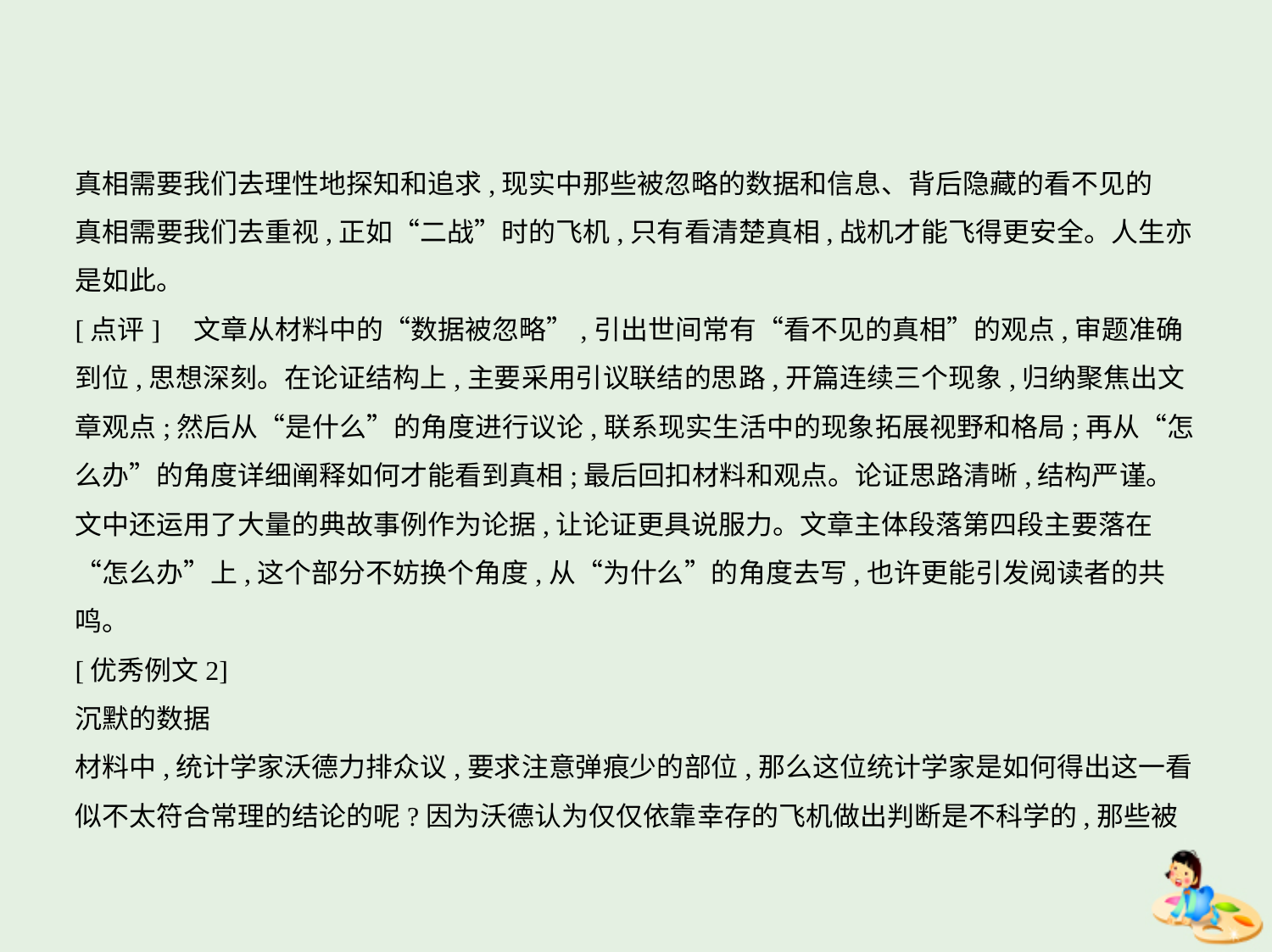

真相需要我们去理性地探知和追求,现实中那些被忽略的数据和信息、背后隐藏的看不见的
真相需要我们去重视,正如“二战”时的飞机,只有看清楚真相,战机才能飞得更安全。人生亦
是如此。
[点评]　文章从材料中的“数据被忽略”,引出世间常有“看不见的真相”的观点,审题准确
到位,思想深刻。在论证结构上,主要采用引议联结的思路,开篇连续三个现象,归纳聚焦出文
章观点;然后从“是什么”的角度进行议论,联系现实生活中的现象拓展视野和格局;再从“怎
么办”的角度详细阐释如何才能看到真相;最后回扣材料和观点。论证思路清晰,结构严谨。
文中还运用了大量的典故事例作为论据,让论证更具说服力。文章主体段落第四段主要落在
“怎么办”上,这个部分不妨换个角度,从“为什么”的角度去写,也许更能引发阅读者的共
鸣。
[优秀例文2]
沉默的数据
材料中,统计学家沃德力排众议,要求注意弹痕少的部位,那么这位统计学家是如何得出这一看
似不太符合常理的结论的呢?因为沃德认为仅仅依靠幸存的飞机做出判断是不科学的,那些被